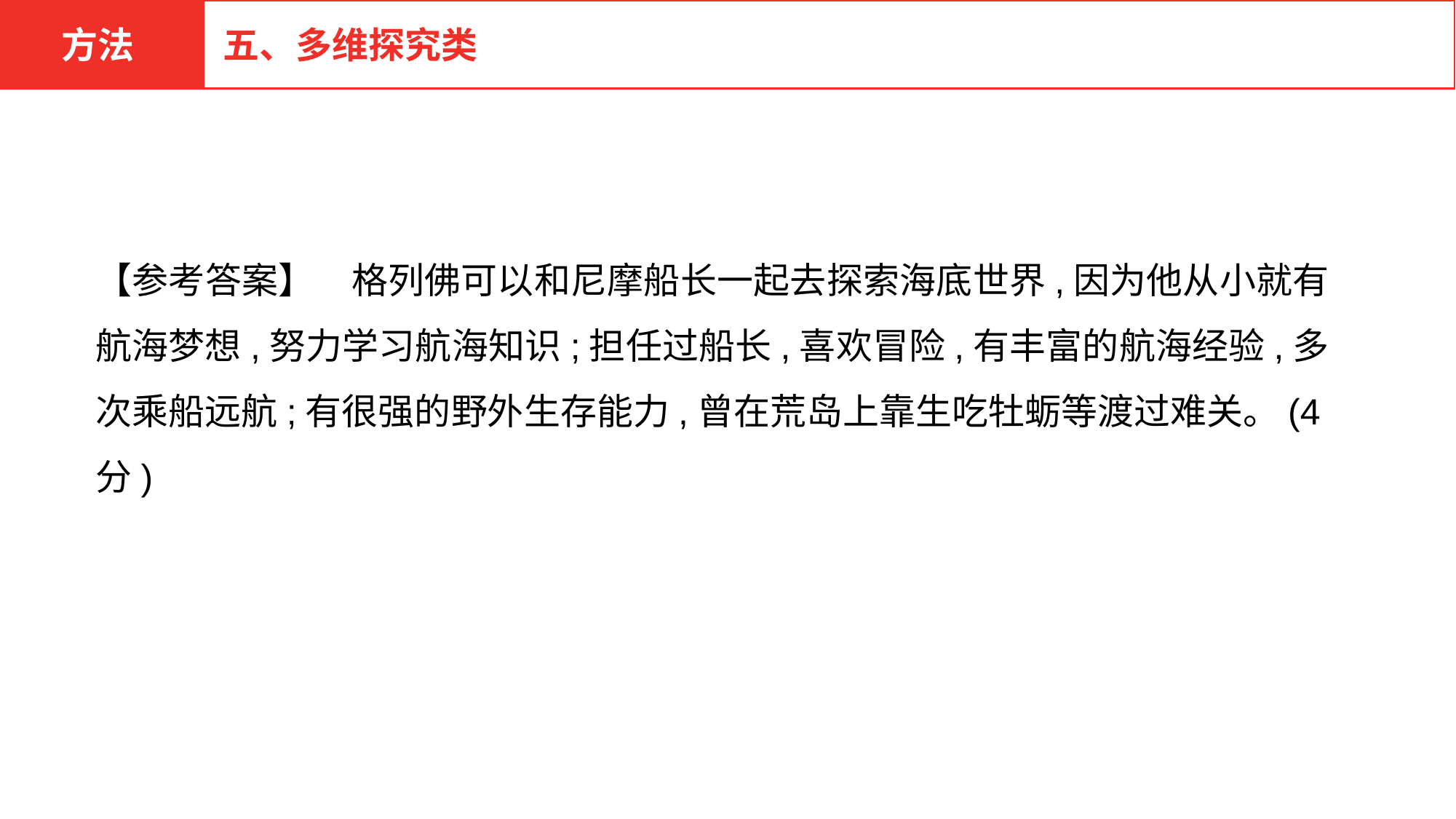

方法
五、多维探究类
【参考答案】　格列佛可以和尼摩船长一起去探索海底世界,因为他从小就有航海梦想,努力学习航海知识;担任过船长,喜欢冒险,有丰富的航海经验,多次乘船远航;有很强的野外生存能力,曾在荒岛上靠生吃牡蛎等渡过难关。(4分)